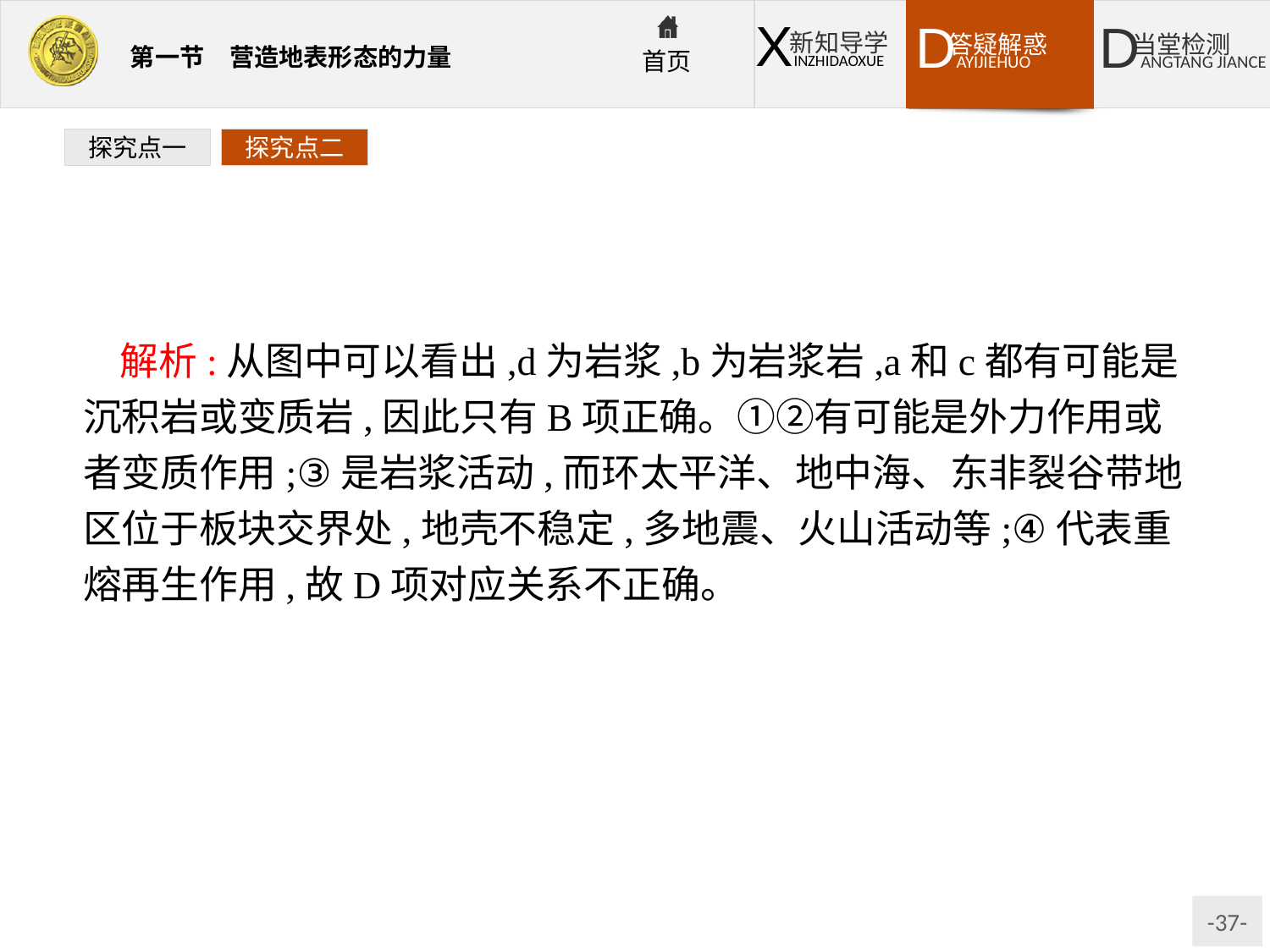

探究点一
探究点二
解析:从图中可以看出,d为岩浆,b为岩浆岩,a和c都有可能是沉积岩或变质岩,因此只有B项正确。①②有可能是外力作用或者变质作用;③是岩浆活动,而环太平洋、地中海、东非裂谷带地区位于板块交界处,地壳不稳定,多地震、火山活动等;④代表重熔再生作用,故D项对应关系不正确。
答案:(1)B　(2)D